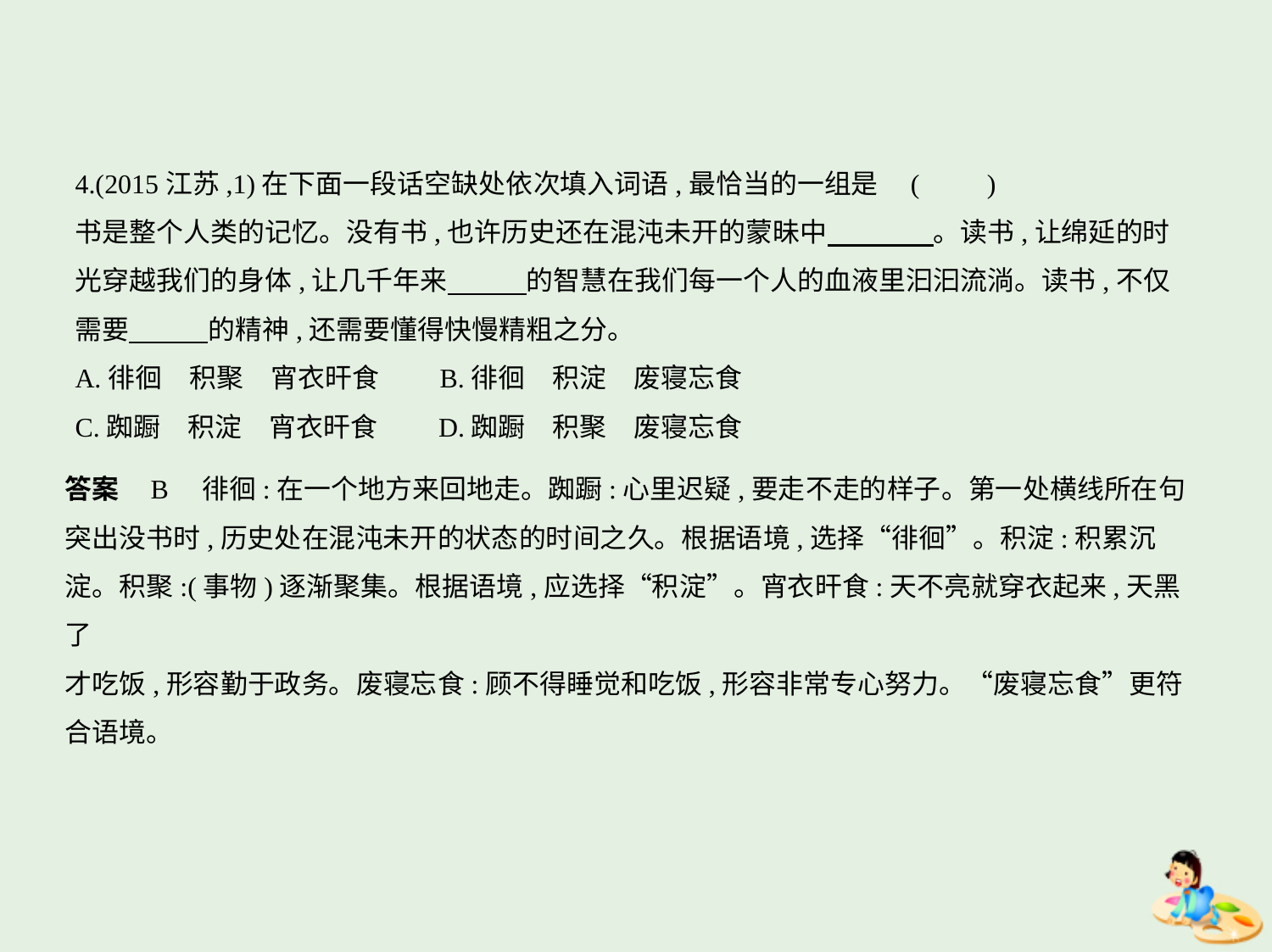

4.(2015江苏,1)在下面一段话空缺处依次填入词语,最恰当的一组是 (　　)
书是整个人类的记忆。没有书,也许历史还在混沌未开的蒙昧中　　　    。读书,让绵延的时
光穿越我们的身体,让几千年来　　    的智慧在我们每一个人的血液里汩汩流淌。读书,不仅
需要　　    的精神,还需要懂得快慢精粗之分。
A.徘徊　积聚　宵衣旰食　　B.徘徊　积淀　废寝忘食
C.踟蹰　积淀　宵衣旰食　　D.踟蹰　积聚　废寝忘食
答案    B　徘徊:在一个地方来回地走。踟蹰:心里迟疑,要走不走的样子。第一处横线所在句
突出没书时,历史处在混沌未开的状态的时间之久。根据语境,选择“徘徊”。积淀:积累沉
淀。积聚:(事物)逐渐聚集。根据语境,应选择“积淀”。宵衣旰食:天不亮就穿衣起来,天黑了
才吃饭,形容勤于政务。废寝忘食:顾不得睡觉和吃饭,形容非常专心努力。“废寝忘食”更符
合语境。